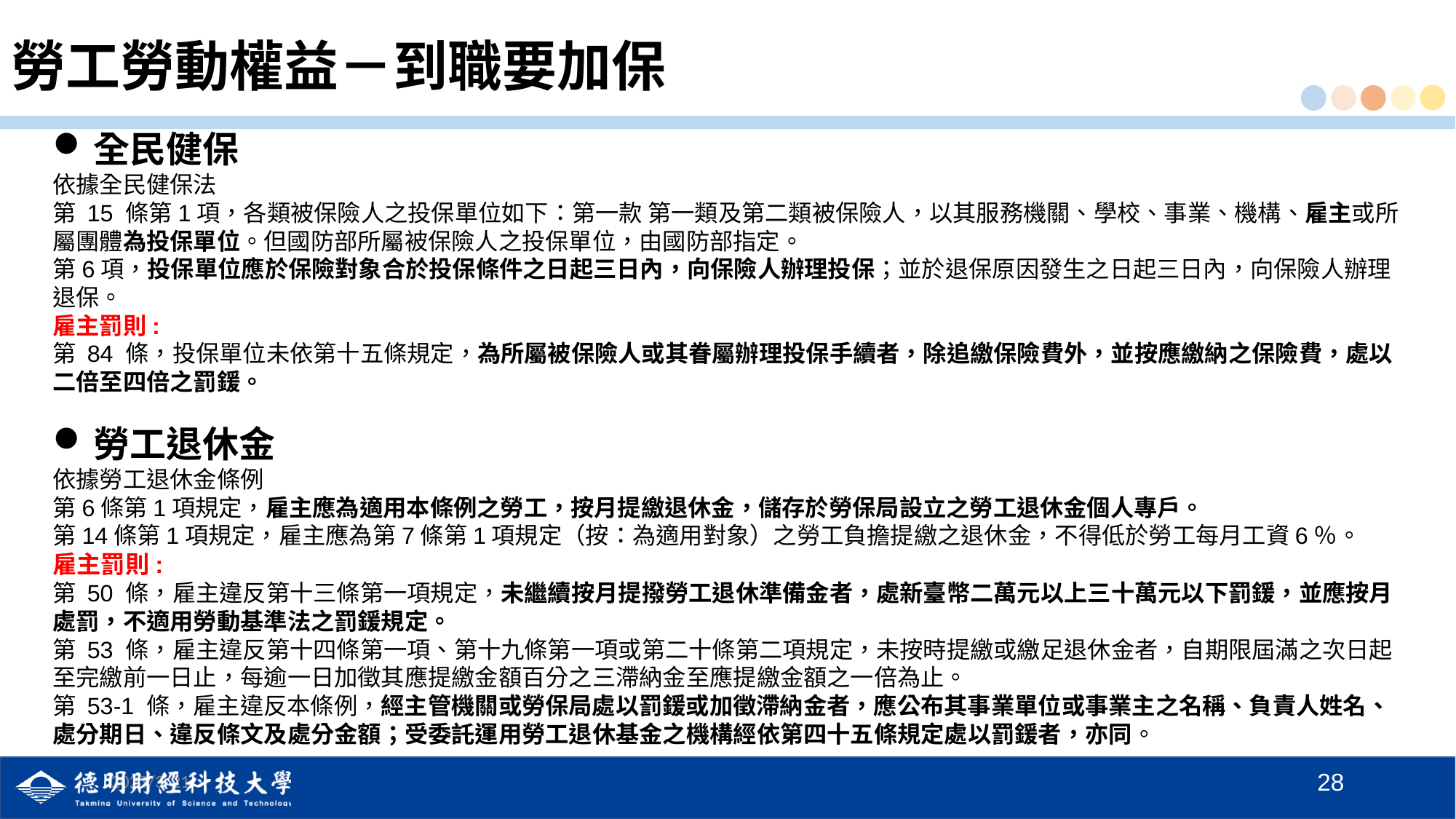

# 勞工勞動權益－到職要加保
全民健保
依據全民健保法
第 15 條第1項，各類被保險人之投保單位如下：第一款 第一類及第二類被保險人，以其服務機關、學校、事業、機構、雇主或所屬團體為投保單位。但國防部所屬被保險人之投保單位，由國防部指定。
第6項，投保單位應於保險對象合於投保條件之日起三日內，向保險人辦理投保；並於退保原因發生之日起三日內，向保險人辦理退保。
雇主罰則:
第 84 條，投保單位未依第十五條規定，為所屬被保險人或其眷屬辦理投保手續者，除追繳保險費外，並按應繳納之保險費，處以二倍至四倍之罰鍰。

勞工退休金
依據勞工退休金條例
第6條第1項規定，雇主應為適用本條例之勞工，按月提繳退休金，儲存於勞保局設立之勞工退休金個人專戶。
第14條第1項規定，雇主應為第7條第1項規定（按：為適用對象）之勞工負擔提繳之退休金，不得低於勞工每月工資6％。
雇主罰則:
第 50 條，雇主違反第十三條第一項規定，未繼續按月提撥勞工退休準備金者，處新臺幣二萬元以上三十萬元以下罰鍰，並應按月處罰，不適用勞動基準法之罰鍰規定。
第 53 條，雇主違反第十四條第一項、第十九條第一項或第二十條第二項規定，未按時提繳或繳足退休金者，自期限屆滿之次日起至完繳前一日止，每逾一日加徵其應提繳金額百分之三滯納金至應提繳金額之一倍為止。
第 53-1 條，雇主違反本條例，經主管機關或勞保局處以罰鍰或加徵滯納金者，應公布其事業單位或事業主之名稱、負責人姓名、處分期日、違反條文及處分金額；受委託運用勞工退休基金之機構經依第四十五條規定處以罰鍰者，亦同。

28